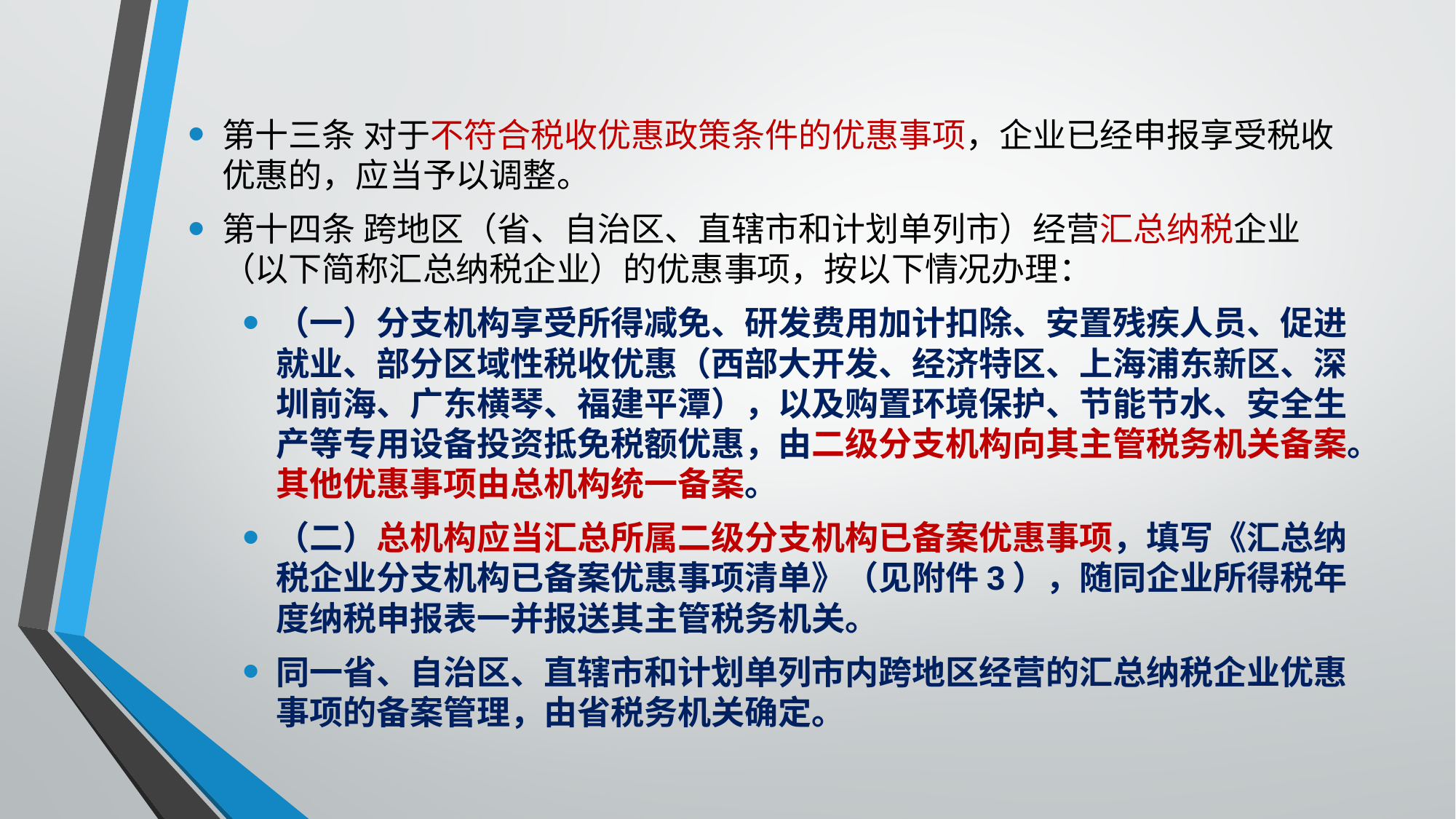

第十三条 对于不符合税收优惠政策条件的优惠事项，企业已经申报享受税收优惠的，应当予以调整。
第十四条 跨地区（省、自治区、直辖市和计划单列市）经营汇总纳税企业（以下简称汇总纳税企业）的优惠事项，按以下情况办理：
（一）分支机构享受所得减免、研发费用加计扣除、安置残疾人员、促进就业、部分区域性税收优惠（西部大开发、经济特区、上海浦东新区、深圳前海、广东横琴、福建平潭），以及购置环境保护、节能节水、安全生产等专用设备投资抵免税额优惠，由二级分支机构向其主管税务机关备案。其他优惠事项由总机构统一备案。
（二）总机构应当汇总所属二级分支机构已备案优惠事项，填写《汇总纳税企业分支机构已备案优惠事项清单》（见附件3），随同企业所得税年度纳税申报表一并报送其主管税务机关。
同一省、自治区、直辖市和计划单列市内跨地区经营的汇总纳税企业优惠事项的备案管理，由省税务机关确定。